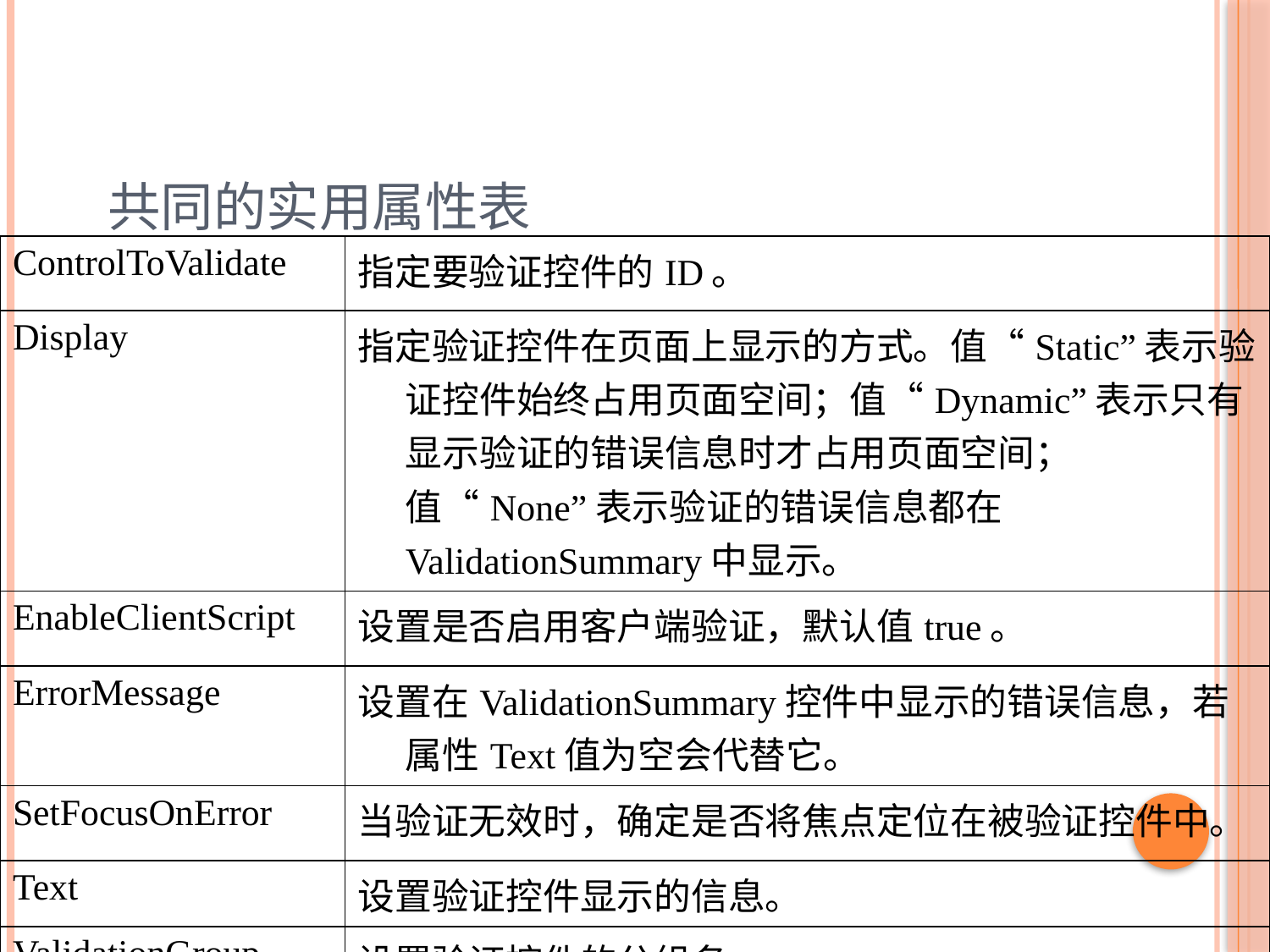

# 共同的实用属性表
| ControlToValidate | 指定要验证控件的ID。 |
| --- | --- |
| Display | 指定验证控件在页面上显示的方式。值“Static”表示验证控件始终占用页面空间；值“Dynamic”表示只有显示验证的错误信息时才占用页面空间；值“None”表示验证的错误信息都在ValidationSummary中显示。 |
| EnableClientScript | 设置是否启用客户端验证，默认值true。 |
| ErrorMessage | 设置在ValidationSummary控件中显示的错误信息，若属性Text值为空会代替它。 |
| SetFocusOnError | 当验证无效时，确定是否将焦点定位在被验证控件中。 |
| Text | 设置验证控件显示的信息。 |
| ValidationGroup | 设置验证控件的分组名。 |
81